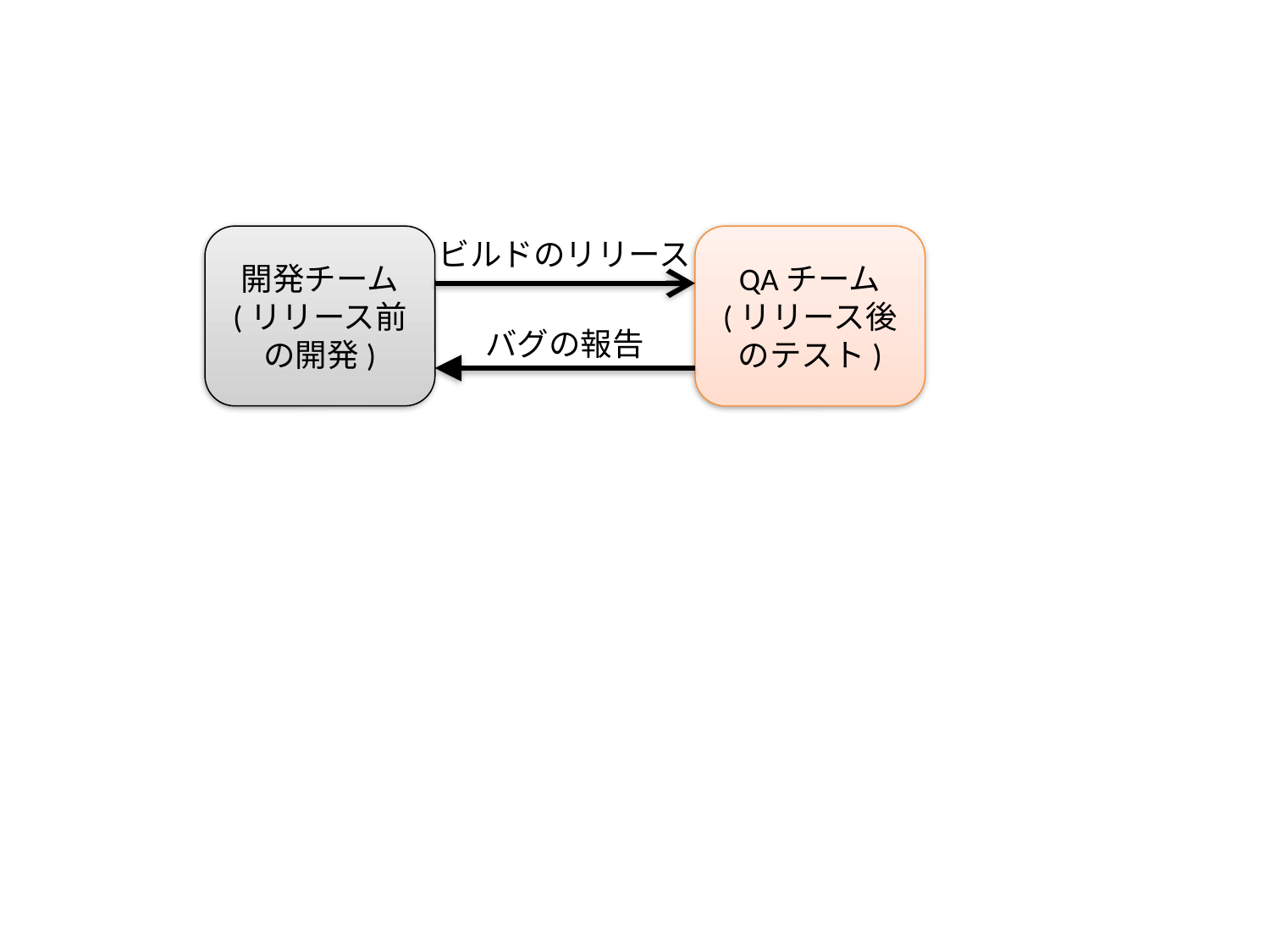

開発チーム
(リリース前の開発)
QAチーム
(リリース後のテスト)
ビルドのリリース
バグの報告